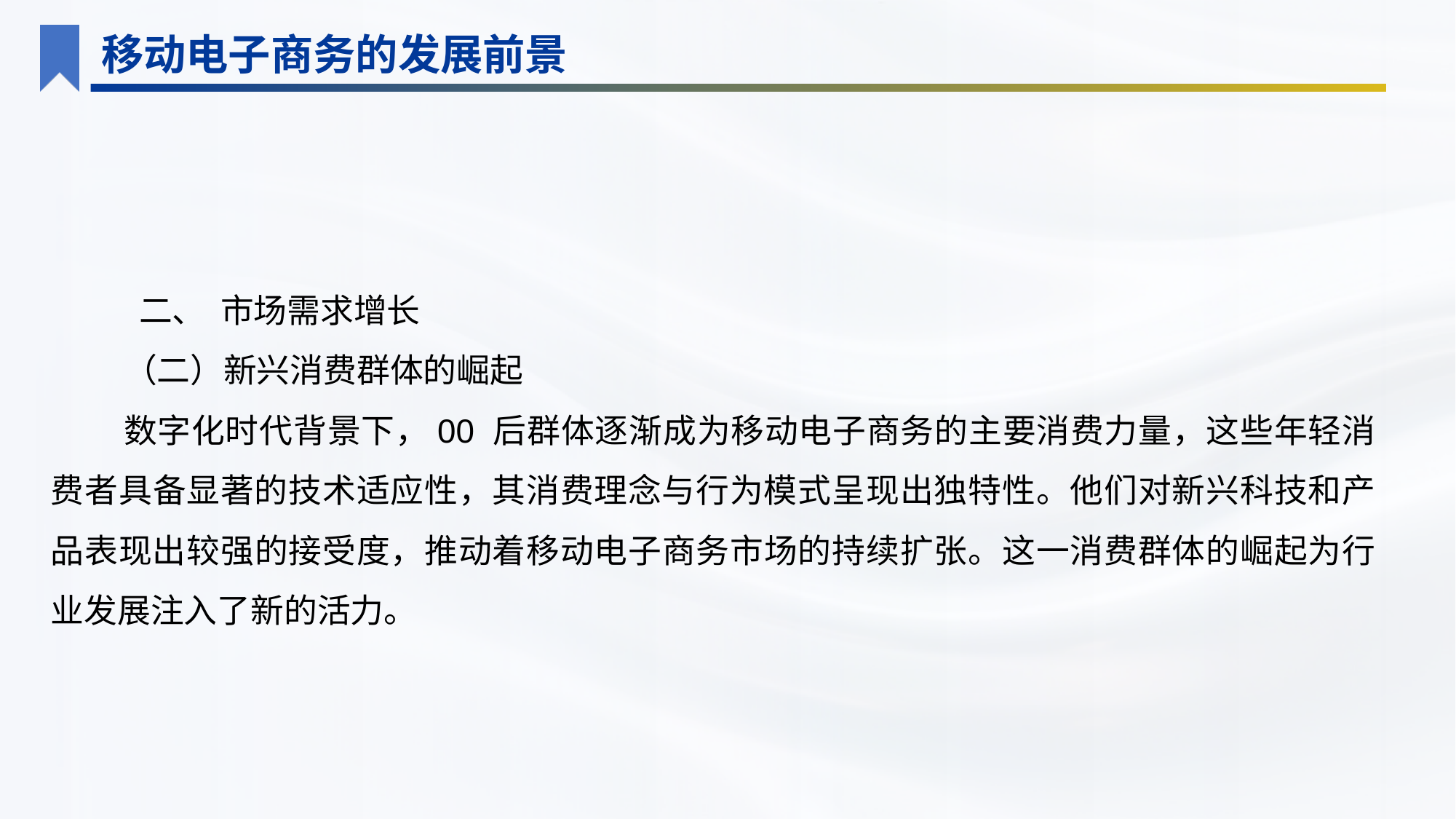

移动电子商务的发展前景
 二、  市场需求增长
（二）新兴消费群体的崛起
数字化时代背景下，00 后群体逐渐成为移动电子商务的主要消费力量，这些年轻消费者具备显著的技术适应性，其消费理念与行为模式呈现出独特性。他们对新兴科技和产品表现出较强的接受度，推动着移动电子商务市场的持续扩张。这一消费群体的崛起为行业发展注入了新的活力。